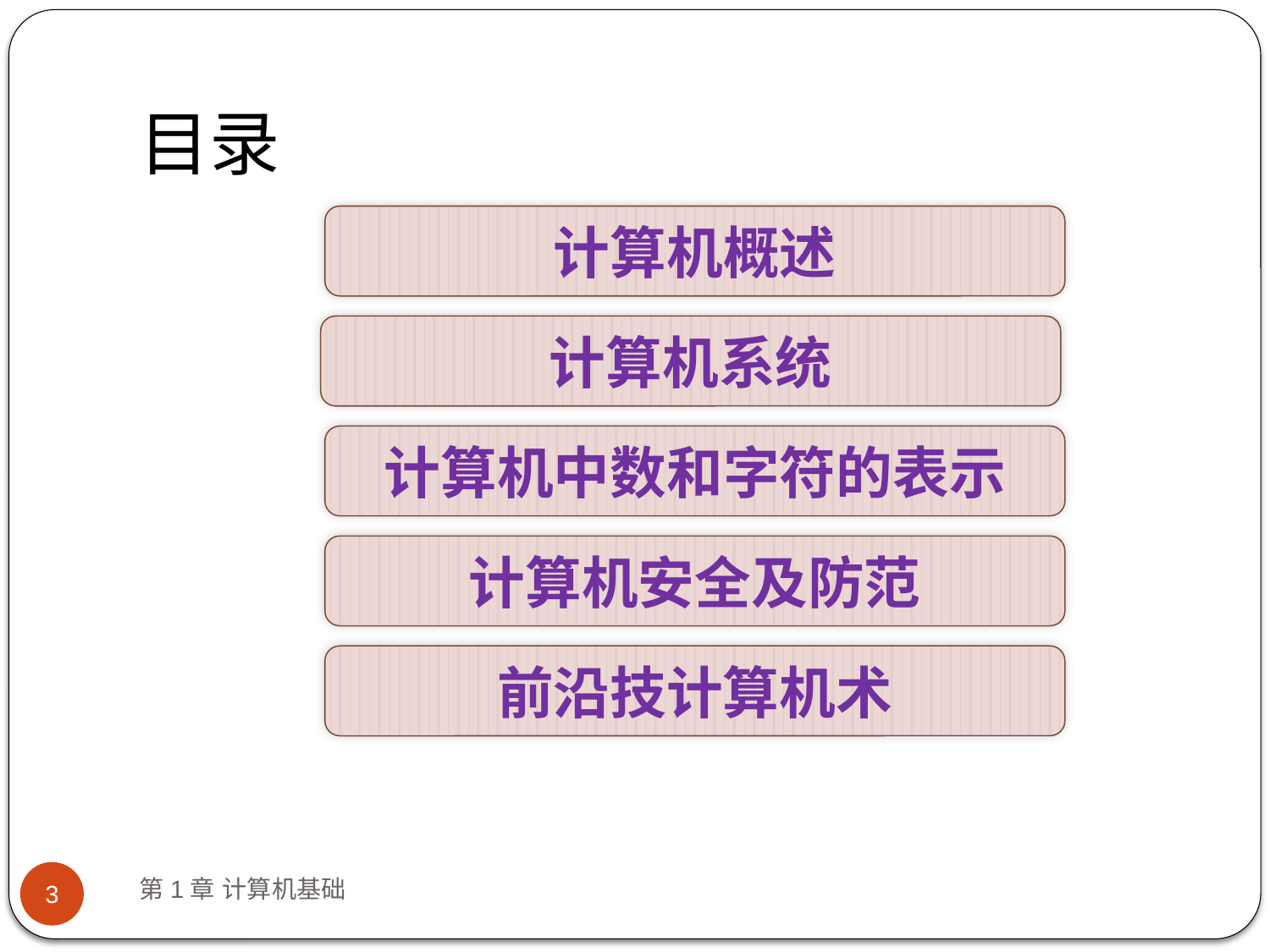

# 目录
计算机概述
计算机系统
计算机中数和字符的表示
计算机安全及防范
前沿技计算机术
第1章 计算机基础
3